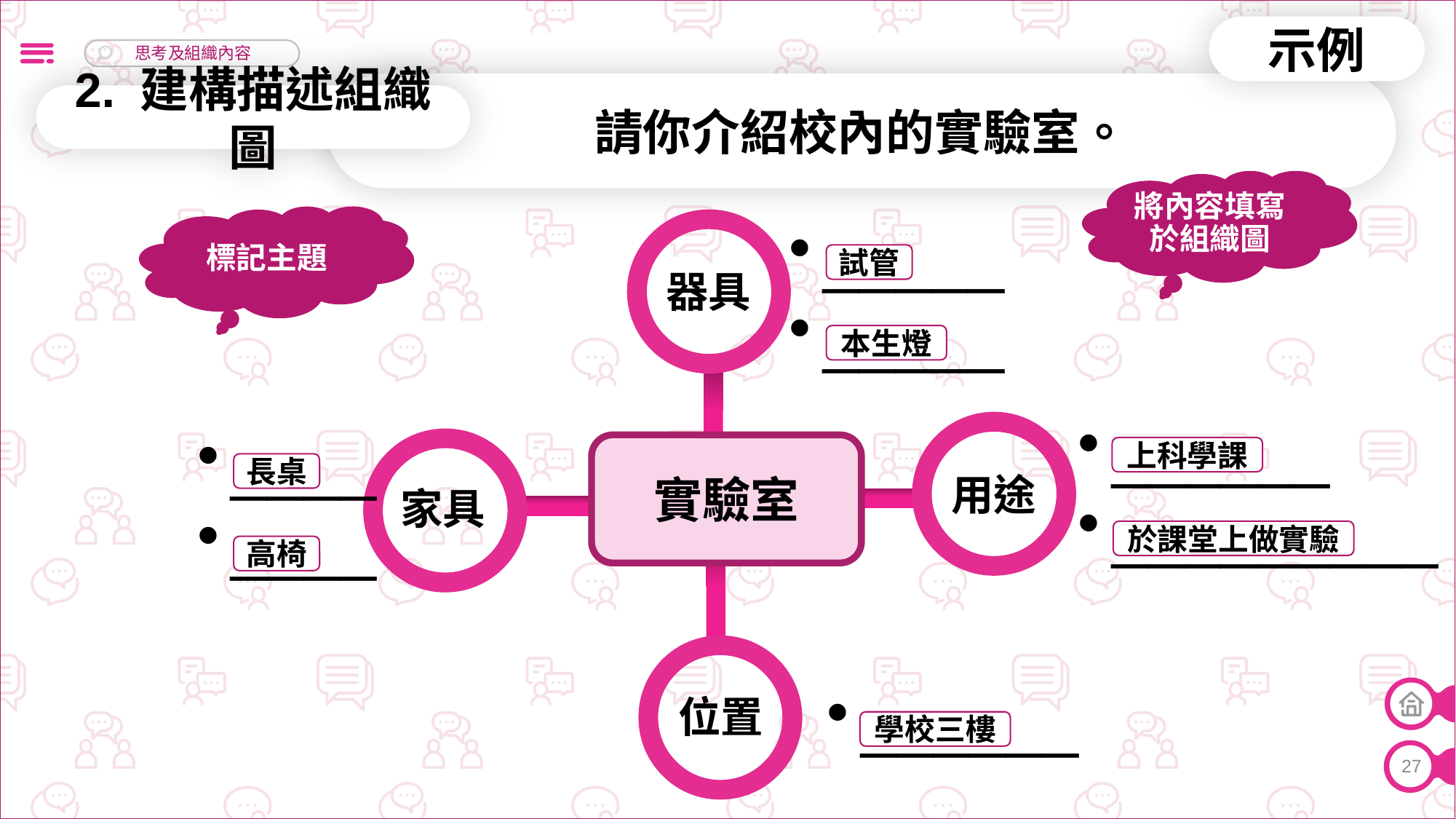

示例
請你介紹校內的實驗室。
2. 建構描述組織圖
將內容填寫於組織圖
標記主題

_____
_____
試管
器具
本生燈

______
_________
____
____

上科學課
長桌
用途
實驗室
家具
於課堂上做實驗

高椅
______
位置
學校三樓
27